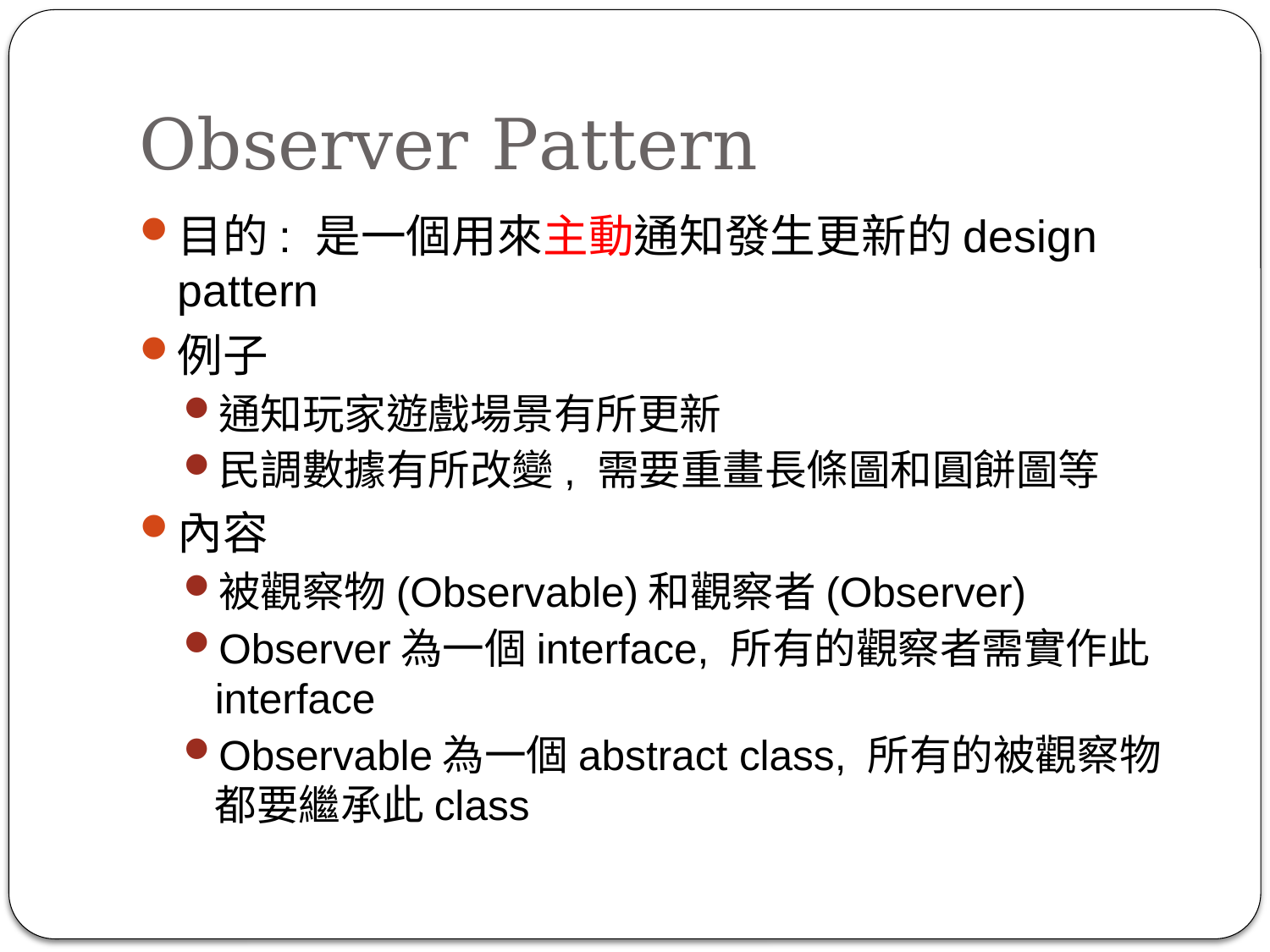

# Observer Pattern
目的: 是一個用來主動通知發生更新的design pattern
例子
通知玩家遊戲場景有所更新
民調數據有所改變, 需要重畫長條圖和圓餅圖等
內容
被觀察物(Observable)和觀察者(Observer)
Observer為一個interface, 所有的觀察者需實作此interface
Observable為一個abstract class, 所有的被觀察物都要繼承此class